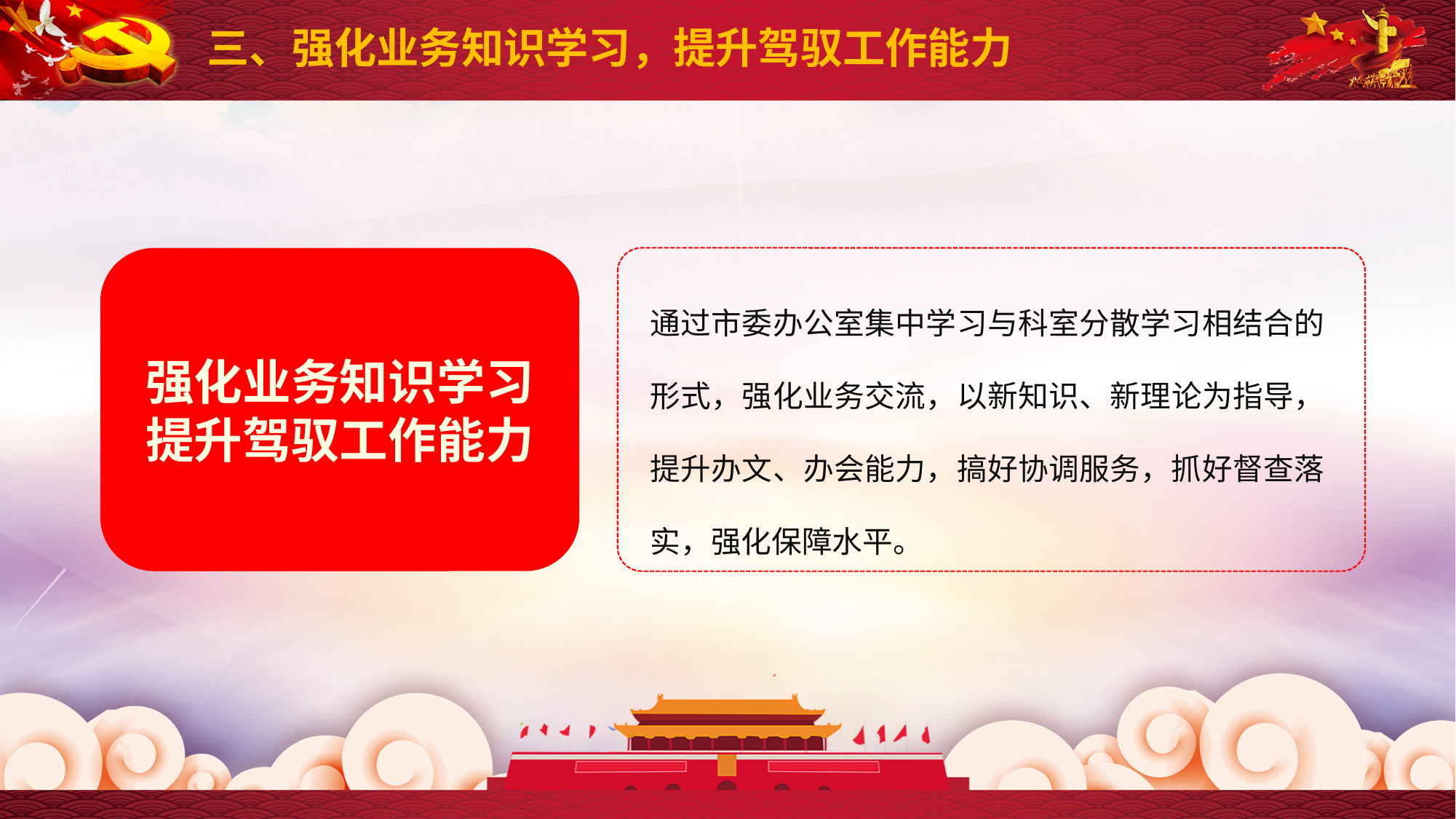

三、强化业务知识学习，提升驾驭工作能力
强化业务知识学习
提升驾驭工作能力

通过市委办公室集中学习与科室分散学习相结合的形式，强化业务交流，以新知识、新理论为指导，提升办文、办会能力，搞好协调服务，抓好督查落实，强化保障水平。